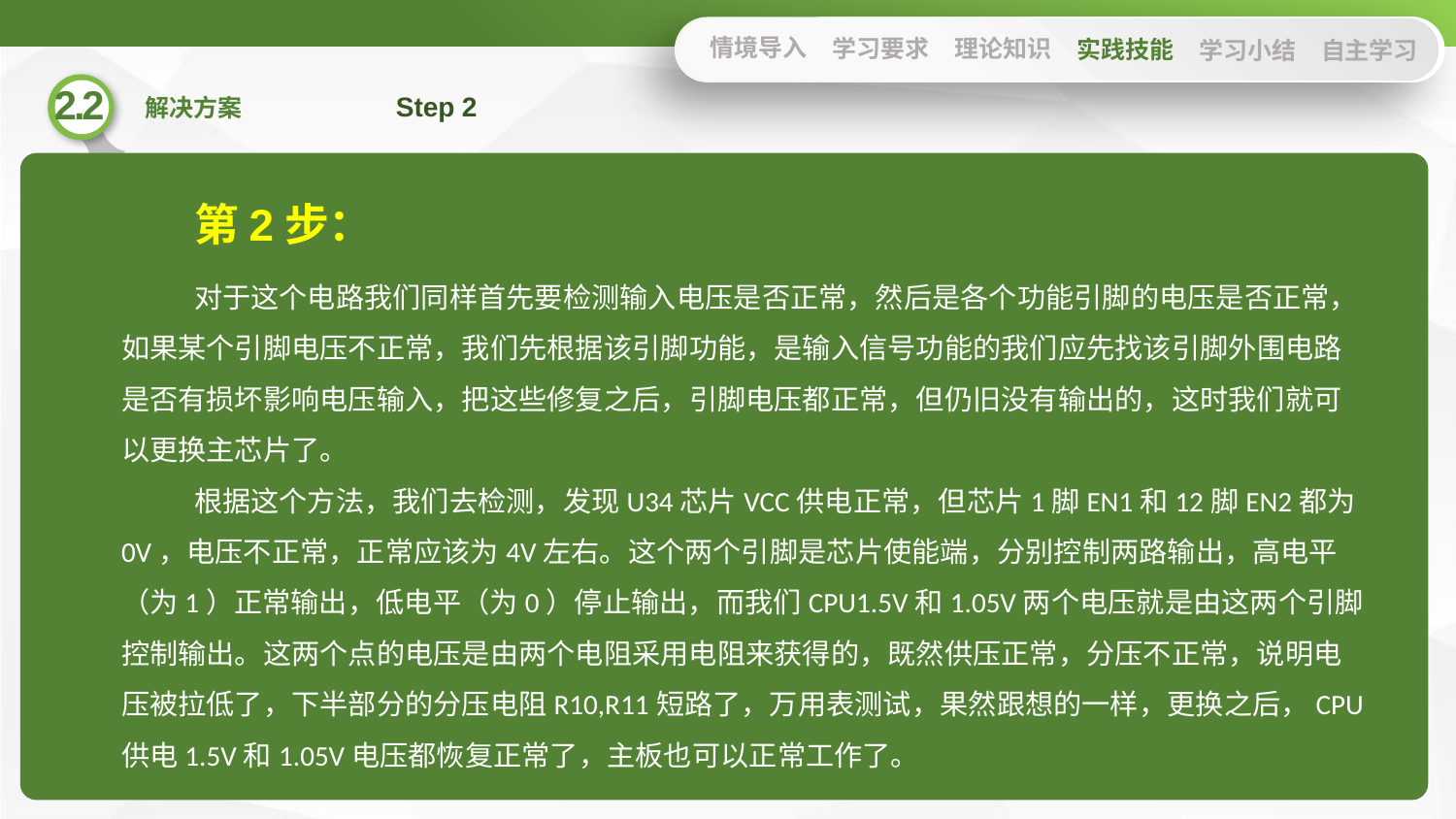

情境导入
学习要求
理论知识
实践技能
学习小结
自主学习
Step 2
第2步：
对于这个电路我们同样首先要检测输入电压是否正常，然后是各个功能引脚的电压是否正常，如果某个引脚电压不正常，我们先根据该引脚功能，是输入信号功能的我们应先找该引脚外围电路是否有损坏影响电压输入，把这些修复之后，引脚电压都正常，但仍旧没有输出的，这时我们就可以更换主芯片了。
根据这个方法，我们去检测，发现U34芯片VCC供电正常，但芯片1脚EN1和12脚EN2都为0V，电压不正常，正常应该为4V左右。这个两个引脚是芯片使能端，分别控制两路输出，高电平（为1）正常输出，低电平（为0）停止输出，而我们CPU1.5V和1.05V两个电压就是由这两个引脚控制输出。这两个点的电压是由两个电阻采用电阻来获得的，既然供压正常，分压不正常，说明电压被拉低了，下半部分的分压电阻R10,R11短路了，万用表测试，果然跟想的一样，更换之后，CPU供电1.5V和1.05V电压都恢复正常了，主板也可以正常工作了。